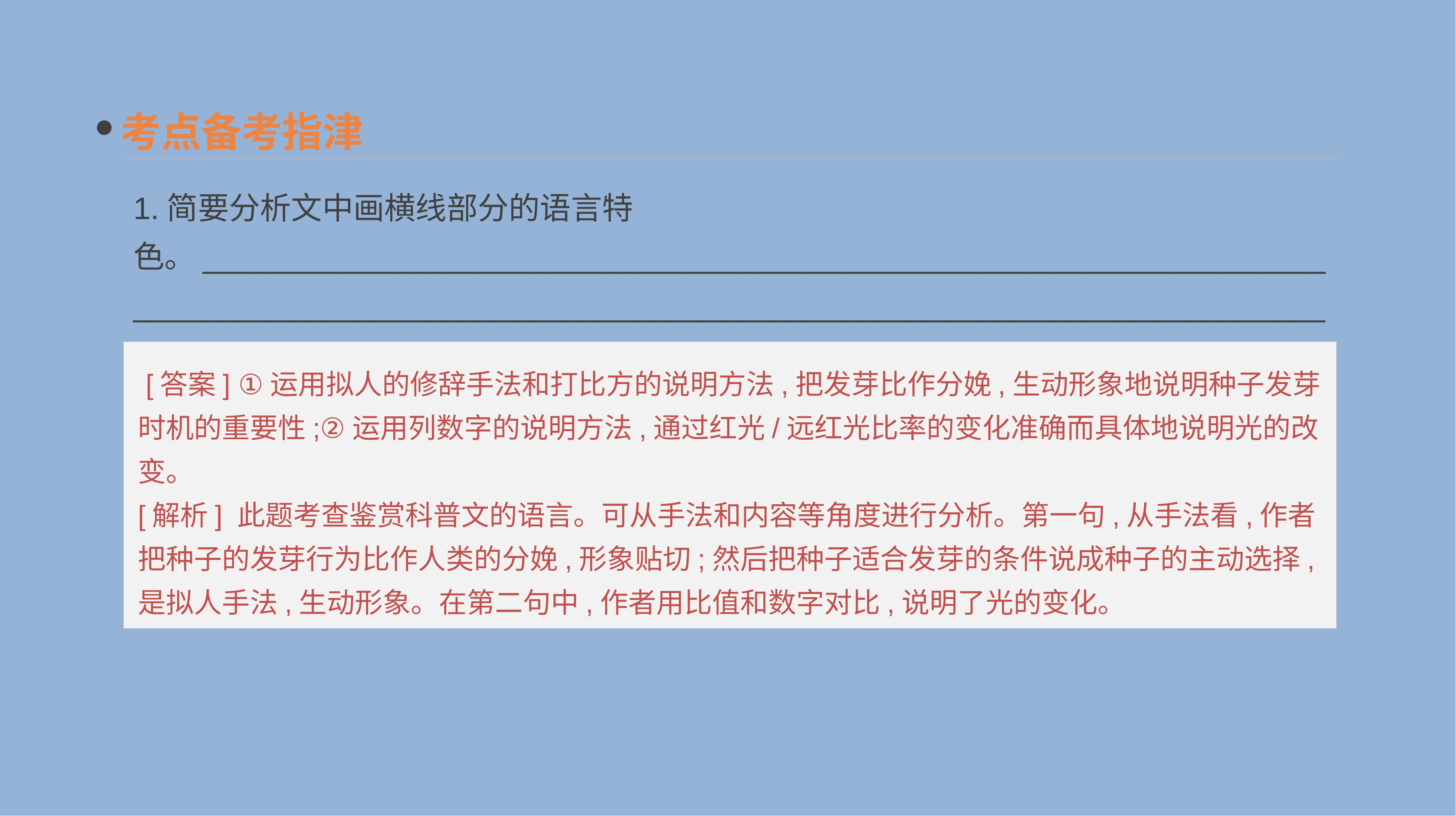

考点备考指津

1.简要分析文中画横线部分的语言特色。__________________________________________________________________________________________________________________________________________________________________________

 [答案] ①运用拟人的修辞手法和打比方的说明方法,把发芽比作分娩,生动形象地说明种子发芽时机的重要性;②运用列数字的说明方法,通过红光/远红光比率的变化准确而具体地说明光的改变。
[解析] 此题考查鉴赏科普文的语言。可从手法和内容等角度进行分析。第一句,从手法看,作者把种子的发芽行为比作人类的分娩,形象贴切;然后把种子适合发芽的条件说成种子的主动选择,是拟人手法,生动形象。在第二句中,作者用比值和数字对比,说明了光的变化。